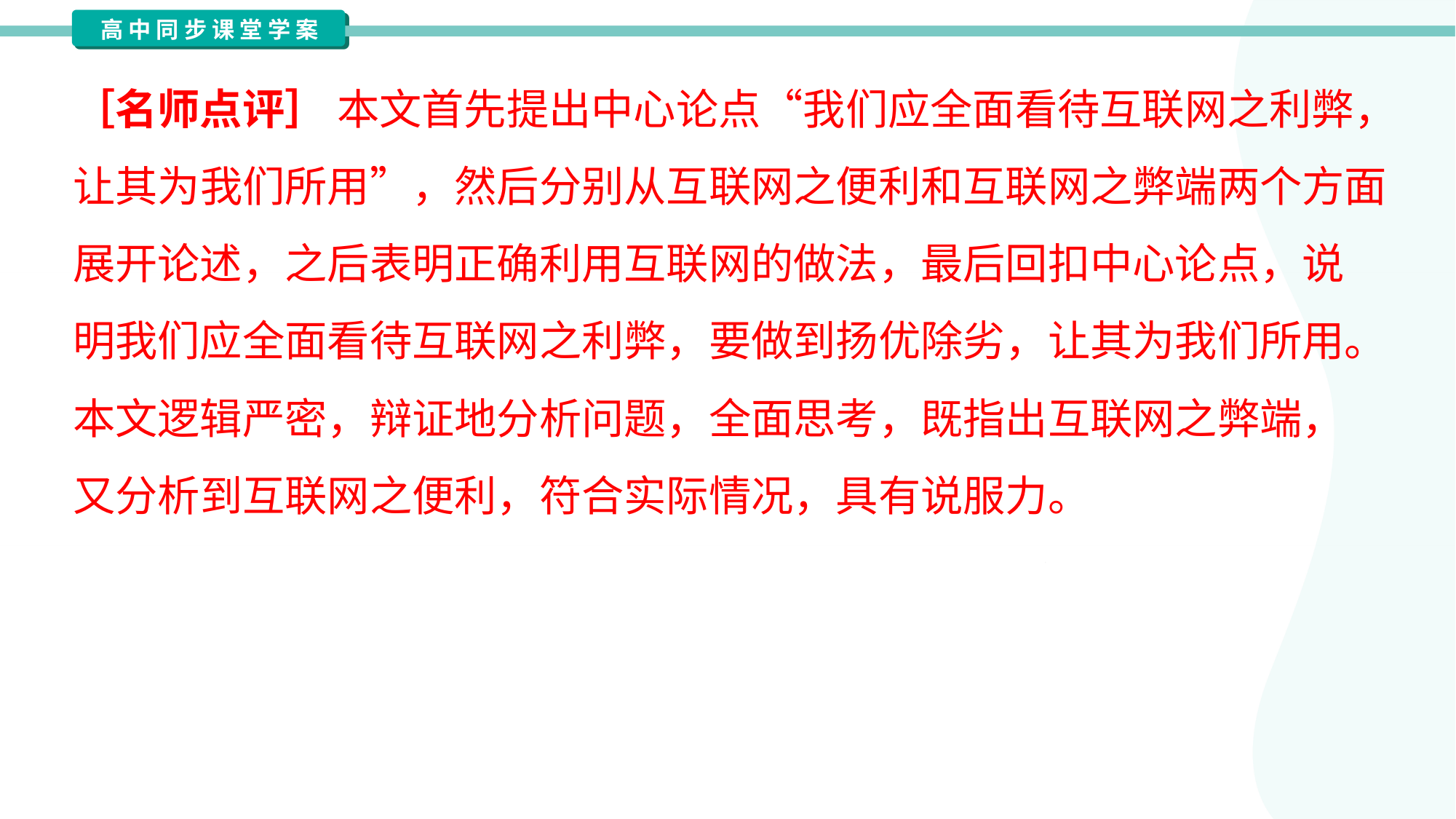

［名师点评］ 本文首先提出中心论点“我们应全面看待互联网之利弊，
让其为我们所用”，然后分别从互联网之便利和互联网之弊端两个方面
展开论述，之后表明正确利用互联网的做法，最后回扣中心论点，说
明我们应全面看待互联网之利弊，要做到扬优除劣，让其为我们所用。
本文逻辑严密，辩证地分析问题，全面思考，既指出互联网之弊端，
又分析到互联网之便利，符合实际情况，具有说服力。